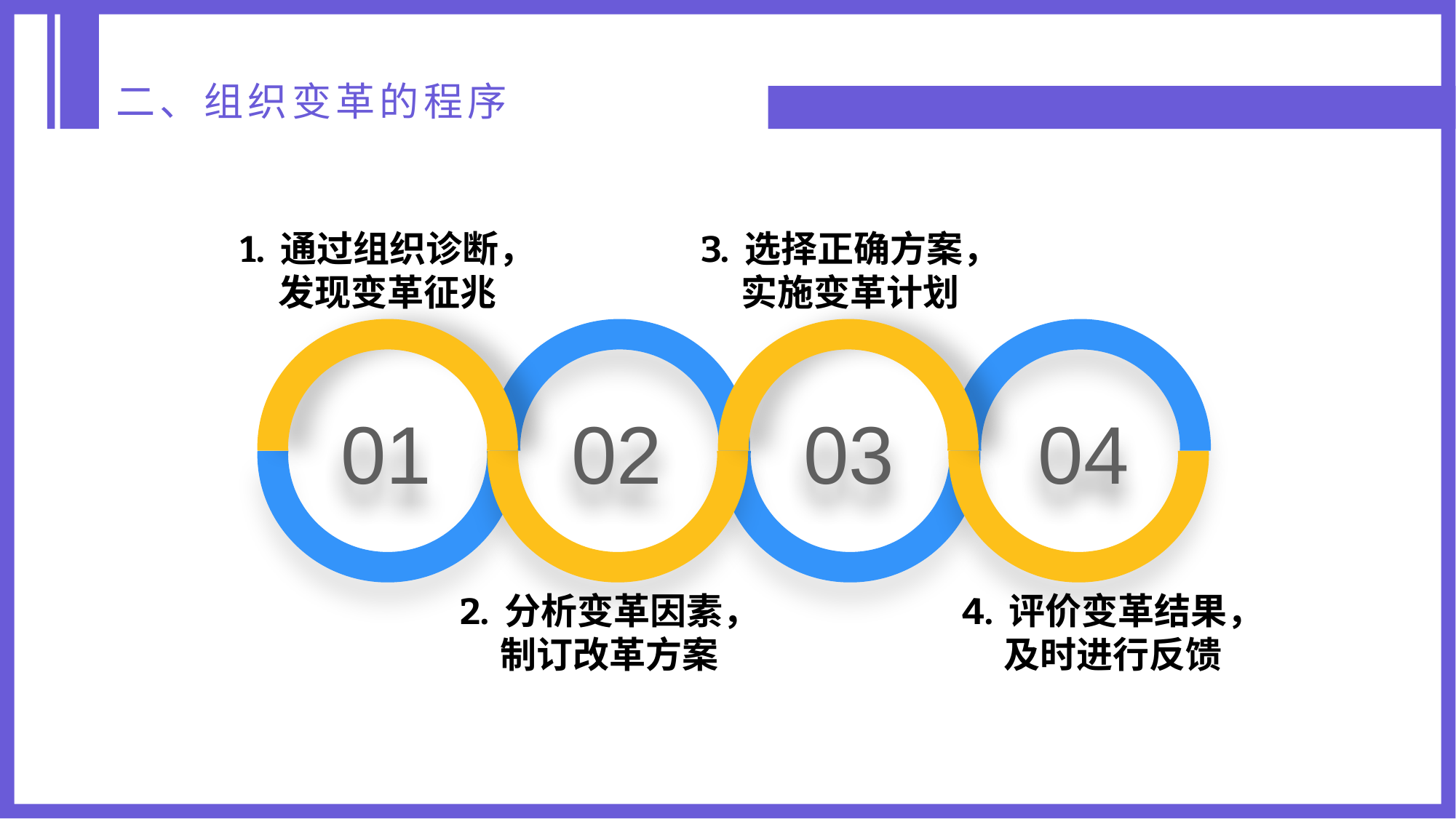

二、组织变革的程序
1. 通过组织诊断，发现变革征兆
3. 选择正确方案，实施变革计划

01
02
03
04

2. 分析变革因素，制订改革方案
4. 评价变革结果，及时进行反馈